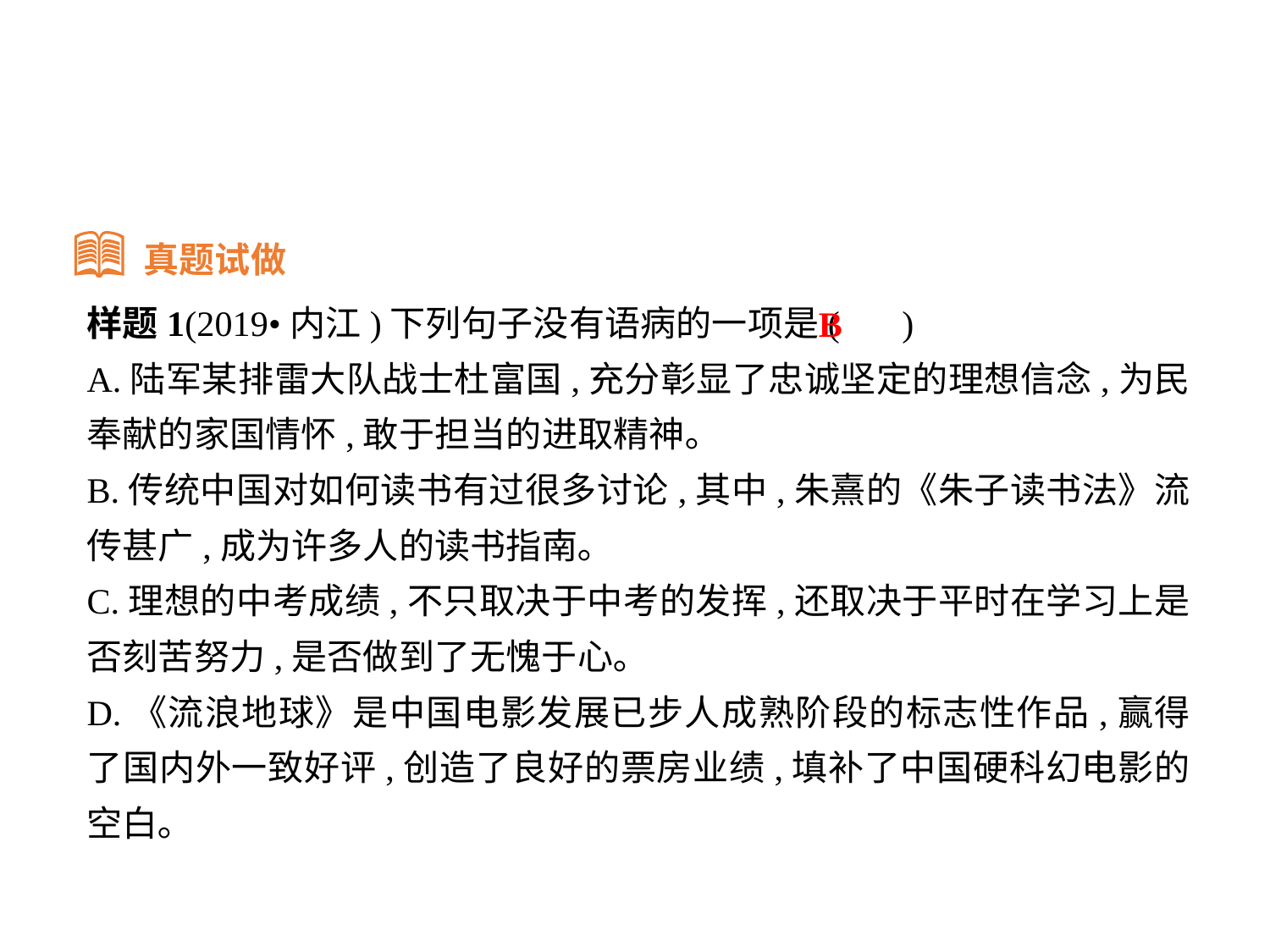

真题试做

样题1(2019•内江)下列句子没有语病的一项是(       )
A.陆军某排雷大队战士杜富国,充分彰显了忠诚坚定的理想信念,为民奉献的家国情怀,敢于担当的进取精神｡
B.传统中国对如何读书有过很多讨论,其中,朱熹的《朱子读书法》流传甚广,成为许多人的读书指南｡
C.理想的中考成绩,不只取决于中考的发挥,还取决于平时在学习上是否刻苦努力,是否做到了无愧于心｡
D.《流浪地球》是中国电影发展已步人成熟阶段的标志性作品,赢得了国内外一致好评,创造了良好的票房业绩,填补了中国硬科幻电影的空白｡
B